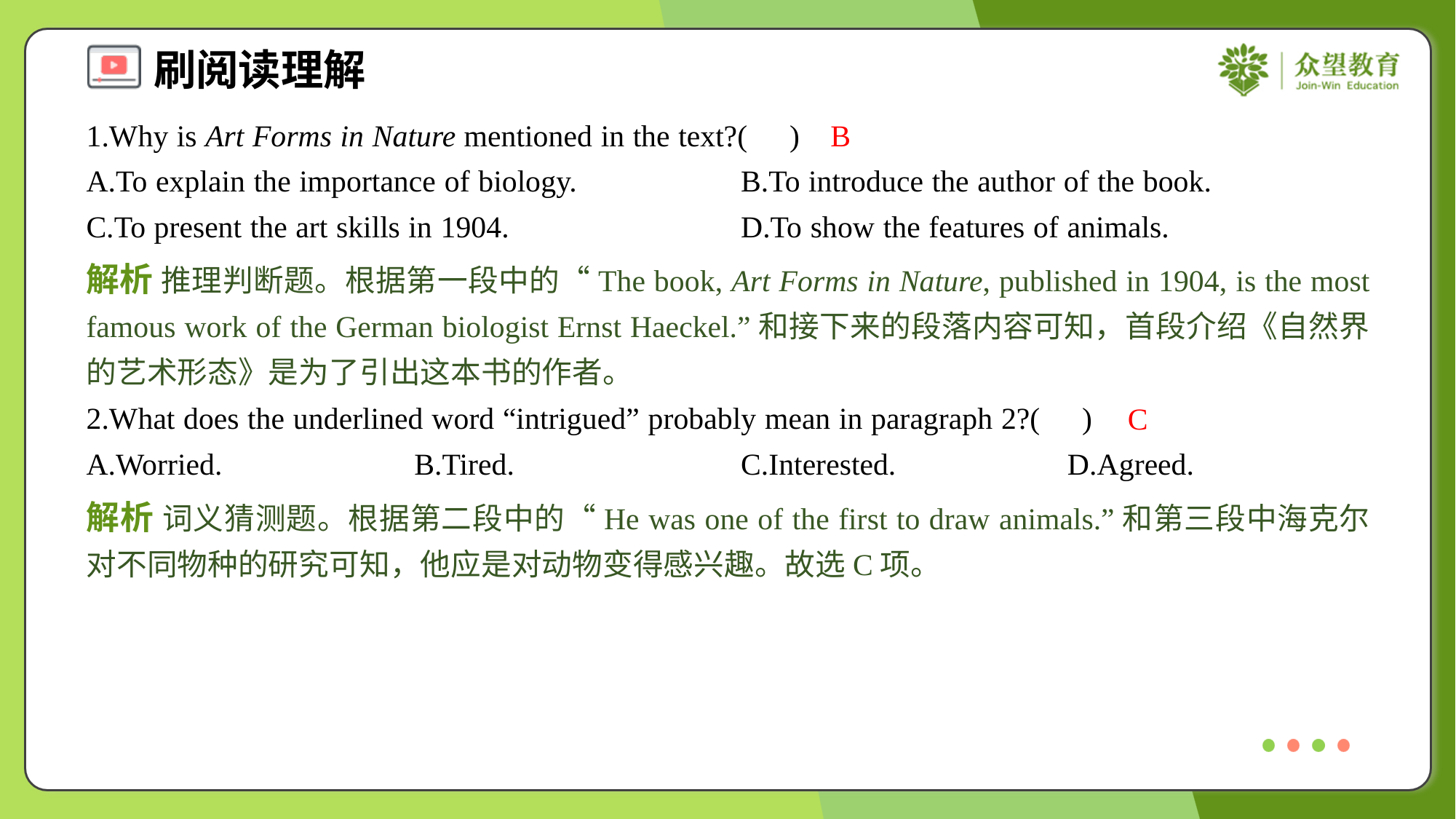

1.Why is Art Forms in Nature mentioned in the text?(     )
B
A.To explain the importance of biology.	B.To introduce the author of the book.
C.To present the art skills in 1904.	D.To show the features of animals.
解析 推理判断题。根据第一段中的“The book, Art Forms in Nature, published in 1904, is the most famous work of the German biologist Ernst Haeckel.”和接下来的段落内容可知，首段介绍《自然界的艺术形态》是为了引出这本书的作者。
2.What does the underlined word “intrigued” probably mean in paragraph 2?(     )
C
A.Worried.	B.Tired.	C.Interested.	D.Agreed.
解析 词义猜测题。根据第二段中的“He was one of the first to draw animals.”和第三段中海克尔对不同物种的研究可知，他应是对动物变得感兴趣。故选C项。